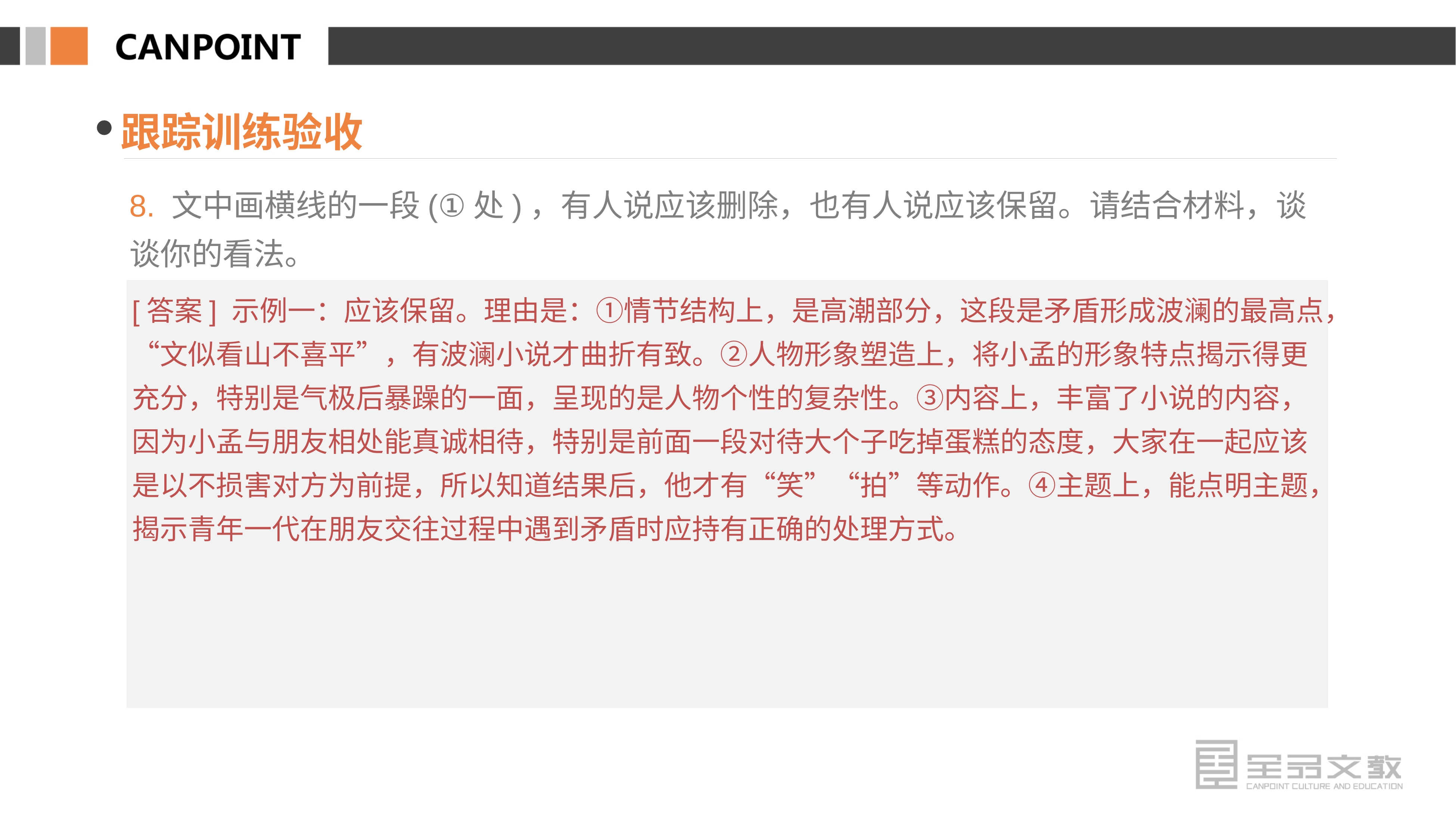

跟踪训练验收

8. 文中画横线的一段(①处)，有人说应该删除，也有人说应该保留。请结合材料，谈谈你的看法。

[答案] 示例一：应该保留。理由是：①情节结构上，是高潮部分，这段是矛盾形成波澜的最高点，“文似看山不喜平”，有波澜小说才曲折有致。②人物形象塑造上，将小孟的形象特点揭示得更充分，特别是气极后暴躁的一面，呈现的是人物个性的复杂性。③内容上，丰富了小说的内容，因为小孟与朋友相处能真诚相待，特别是前面一段对待大个子吃掉蛋糕的态度，大家在一起应该是以不损害对方为前提，所以知道结果后，他才有“笑”“拍”等动作。④主题上，能点明主题，揭示青年一代在朋友交往过程中遇到矛盾时应持有正确的处理方式。